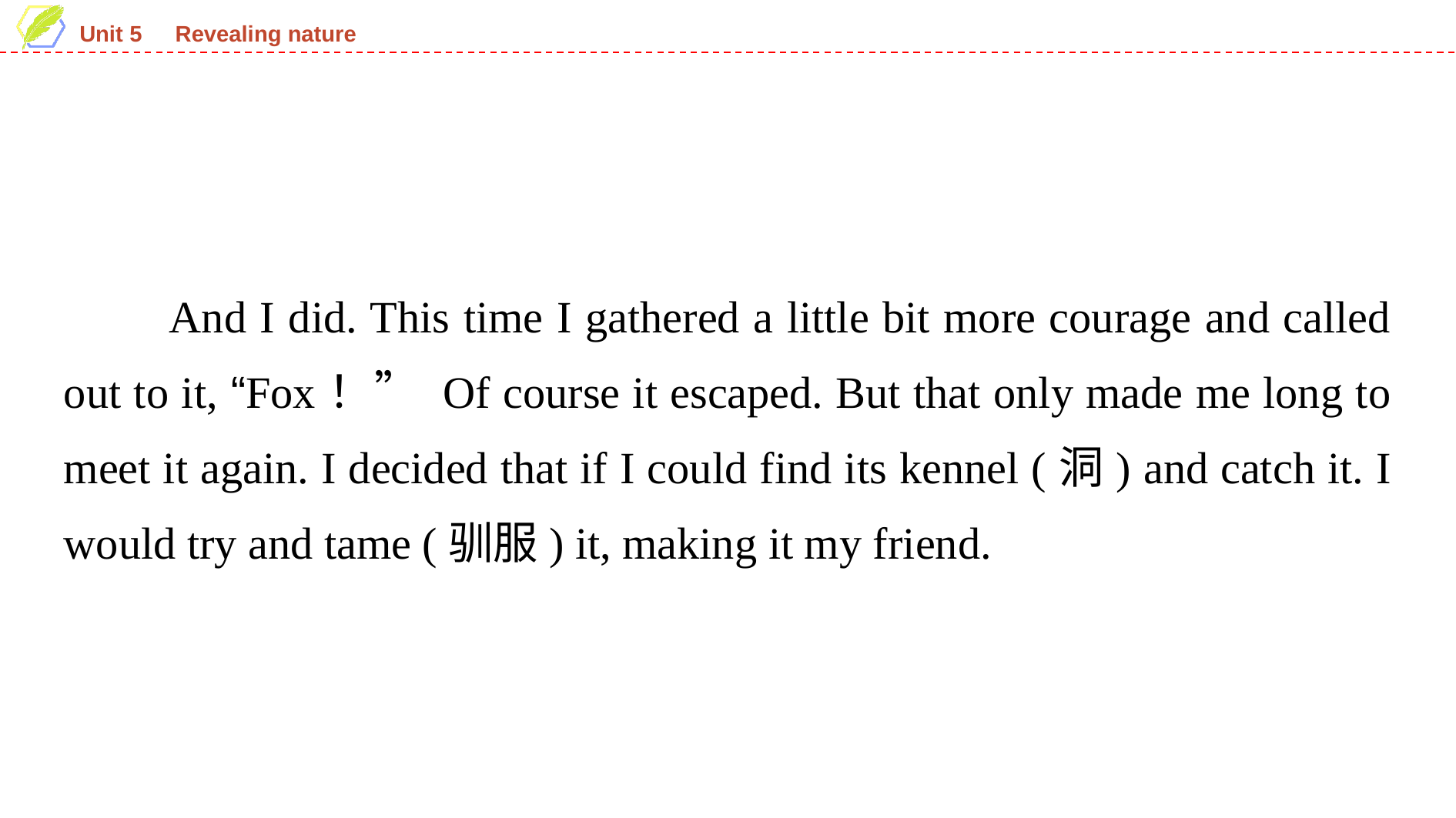

And I did. This time I gathered a little bit more courage and called out to it, “Fox！” Of course it escaped. But that only made me long to meet it again. I decided that if I could find its kennel (洞) and catch it. I would try and tame (驯服) it, making it my friend.